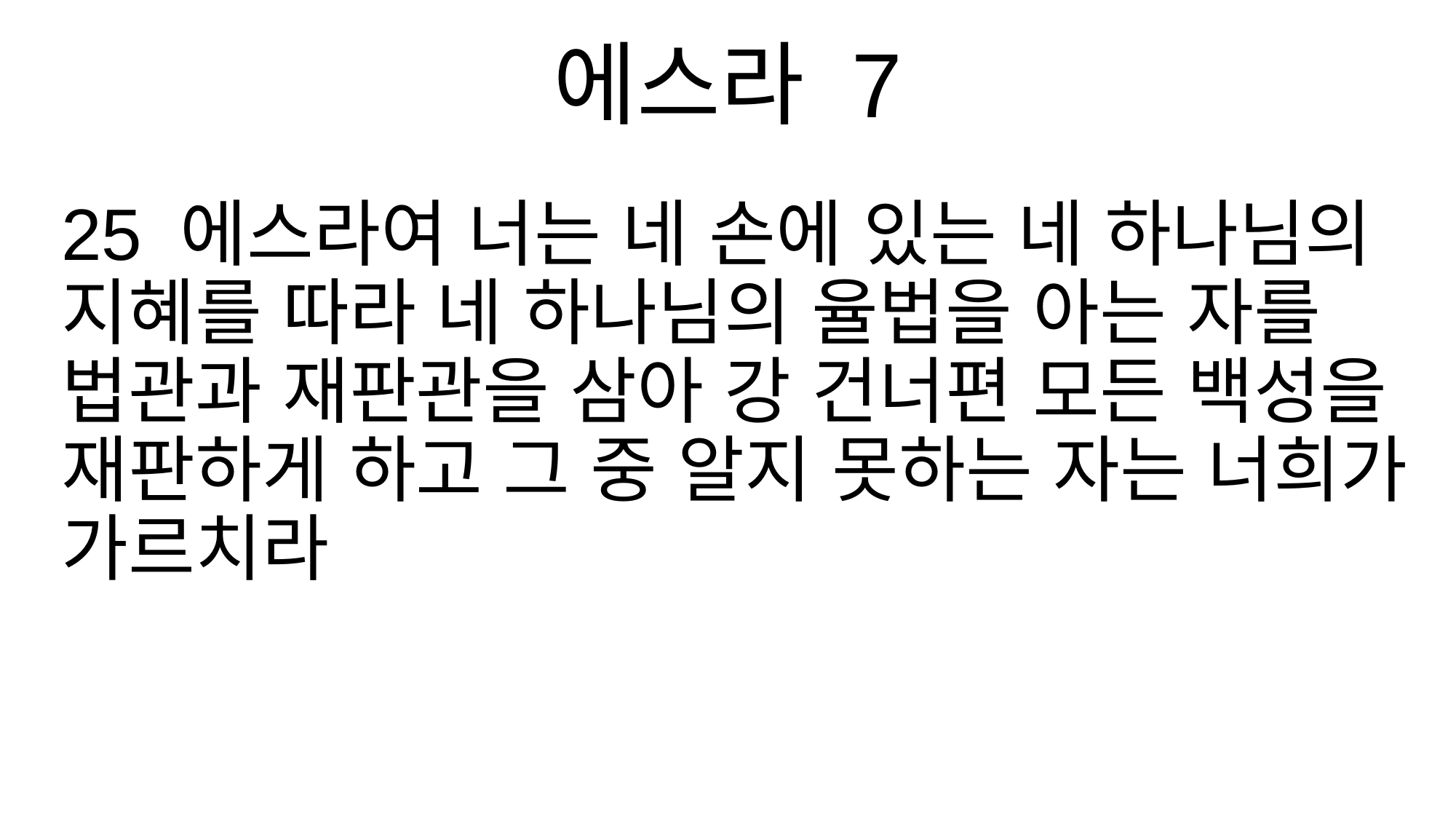

에스라 7
25 에스라여 너는 네 손에 있는 네 하나님의 지혜를 따라 네 하나님의 율법을 아는 자를 법관과 재판관을 삼아 강 건너편 모든 백성을 재판하게 하고 그 중 알지 못하는 자는 너희가 가르치라